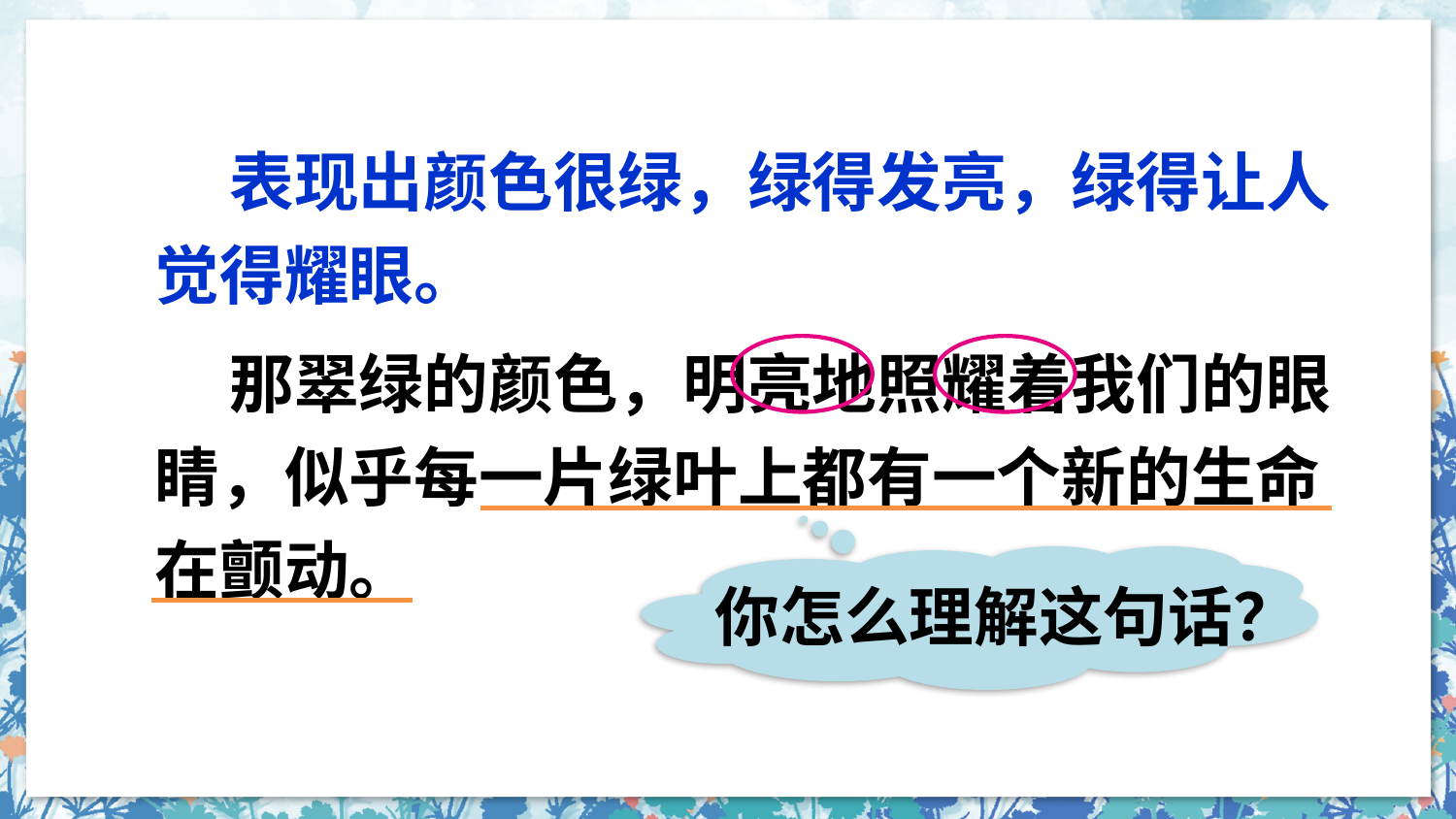

表现出颜色很绿，绿得发亮，绿得让人觉得耀眼。
    那翠绿的颜色，明亮地照耀着我们的眼睛，似乎每一片绿叶上都有一个新的生命在颤动。

你怎么理解这句话？